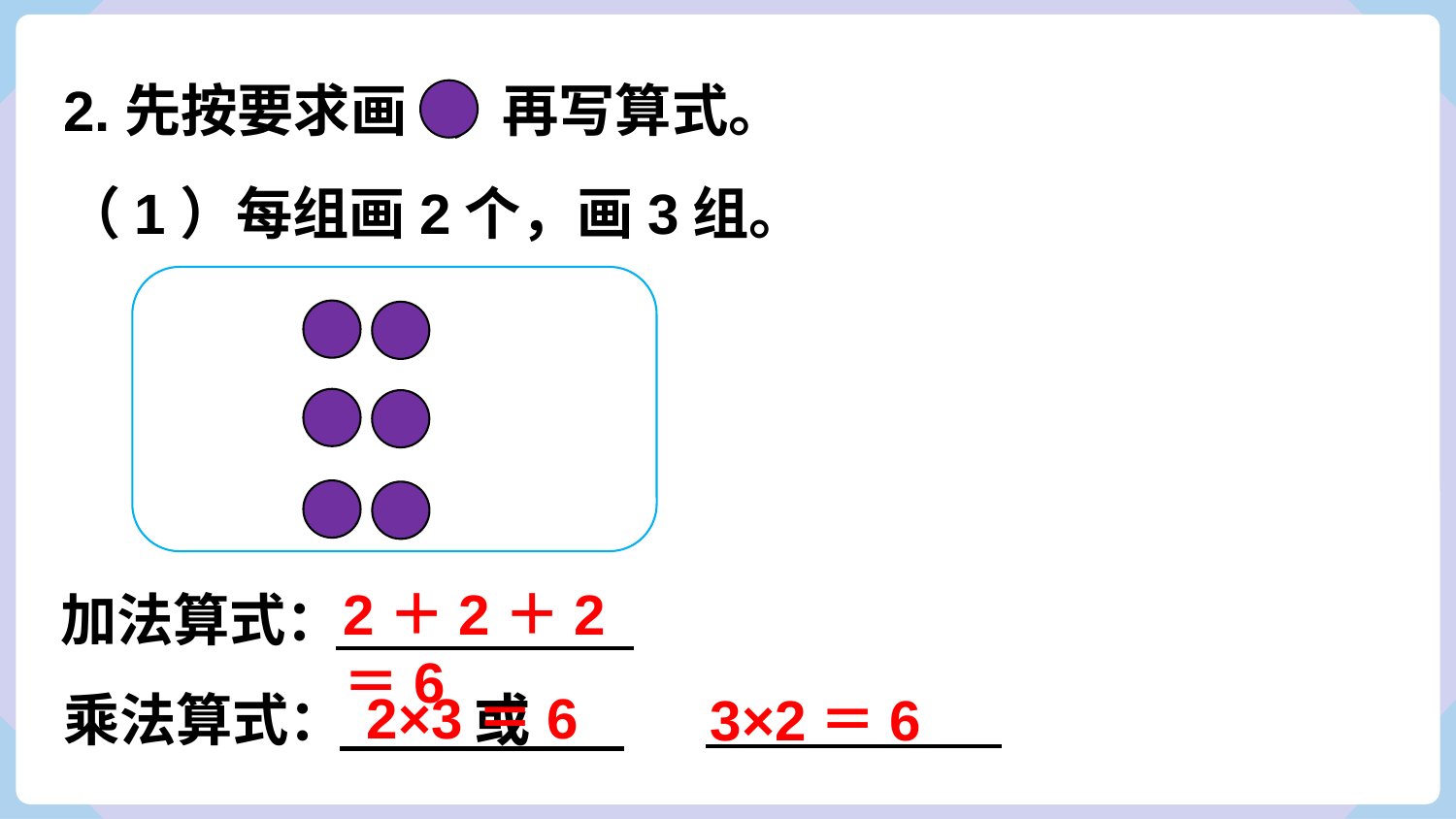

2.先按要求画   ，再写算式。

（1）每组画2个，画3组。

2＋2＋2＝6
加法算式：
乘法算式：          或
2×3＝6
3×2＝6